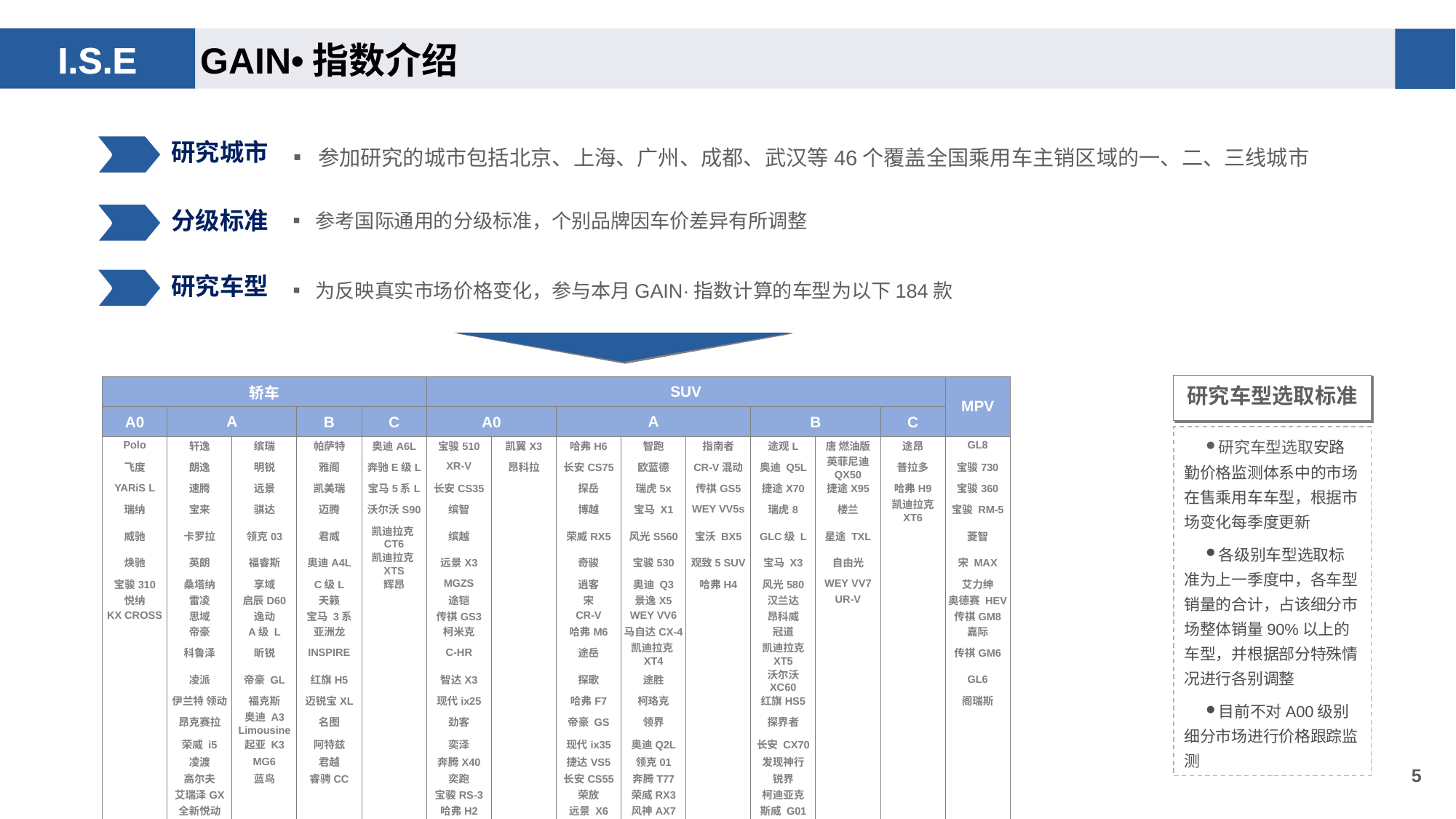

GAIN•指数介绍

▪ 参加研究的城市包括北京、上海、广州、成都、武汉等46个覆盖全国乘用车主销区域的一、二、三线城市
研究城市

▪ 参考国际通用的分级标准，个别品牌因车价差异有所调整
分级标准

▪ 为反映真实市场价格变化，参与本月GAIN·指数计算的车型为以下184款
研究车型

研究车型选取标准
| 轿车 |  |  |  |  | SUV |  |  |  |  |  |  |  | MPV |
| --- | --- | --- | --- | --- | --- | --- | --- | --- | --- | --- | --- | --- | --- |
| A0 | A |  | B | C | A0 |  | A |  |  | B |  | C |  |
| Polo | 轩逸 | 缤瑞 | 帕萨特 | 奥迪A6L | 宝骏510 | 凯翼X3 | 哈弗H6 | 智跑 | 指南者 | 途观L | 唐 燃油版 | 途昂 | GL8 |
| 飞度 | 朗逸 | 明锐 | 雅阁 | 奔驰E级L | XR-V | 昂科拉 | 长安CS75 | 欧蓝德 | CR-V混动 | 奥迪 Q5L | 英菲尼迪 QX50 | 普拉多 | 宝骏730 |
| YARiS L | 速腾 | 远景 | 凯美瑞 | 宝马5系L | 长安CS35 |  | 探岳 | 瑞虎5x | 传祺GS5 | 捷途X70 | 捷途X95 | 哈弗H9 | 宝骏360 |
| 瑞纳 | 宝来 | 骐达 | 迈腾 | 沃尔沃S90 | 缤智 |  | 博越 | 宝马 X1 | WEY VV5s | 瑞虎8 | 楼兰 | 凯迪拉克 XT6 | 宝骏 RM-5 |
| 威驰 | 卡罗拉 | 领克03 | 君威 | 凯迪拉克CT6 | 缤越 |  | 荣威RX5 | 风光S560 | 宝沃 BX5 | GLC级 L | 星途 TXL |  | 菱智 |
| 焕驰 | 英朗 | 福睿斯 | 奥迪A4L | 凯迪拉克XTS | 远景X3 |  | 奇骏 | 宝骏530 | 观致5 SUV | 宝马 X3 | 自由光 |  | 宋 MAX |
| 宝骏310 | 桑塔纳 | 享域 | C级L | 辉昂 | MGZS |  | 逍客 | 奥迪 Q3 | 哈弗H4 | 风光580 | WEY VV7 |  | 艾力绅 |
| 悦纳 | 雷凌 | 启辰D60 | 天籁 |  | 途铠 |  | 宋 | 景逸X5 |  | 汉兰达 | UR-V |  | 奥德赛 HEV |
| KX CROSS | 思域 | 逸动 | 宝马 3系 |  | 传祺GS3 |  | CR-V | WEY VV6 |  | 昂科威 |  |  | 传祺GM8 |
|  | 帝豪 | A级 L | 亚洲龙 |  | 柯米克 |  | 哈弗M6 | 马自达CX-4 |  | 冠道 |  |  | 嘉际 |
|  | 科鲁泽 | 昕锐 | INSPIRE |  | C-HR |  | 途岳 | 凯迪拉克XT4 |  | 凯迪拉克 XT5 |  |  | 传祺GM6 |
|  | 凌派 | 帝豪 GL | 红旗H5 |  | 智达X3 |  | 探歌 | 途胜 |  | 沃尔沃 XC60 |  |  | GL6 |
|  | 伊兰特 领动 | 福克斯 | 迈锐宝XL |  | 现代ix25 |  | 哈弗F7 | 柯珞克 |  | 红旗HS5 |  |  | 阁瑞斯 |
|  | 昂克赛拉 | 奥迪 A3 Limousine | 名图 |  | 劲客 |  | 帝豪 GS | 领界 |  | 探界者 |  |  |  |
|  | 荣威 i5 | 起亚 K3 | 阿特兹 |  | 奕泽 |  | 现代ix35 | 奥迪Q2L |  | 长安 CX70 |  |  |  |
|  | 凌渡 | MG6 | 君越 |  | 奔腾X40 |  | 捷达VS5 | 领克01 |  | 发现神行 |  |  |  |
|  | 高尔夫 | 蓝鸟 | 睿骋CC |  | 奕跑 |  | 长安CS55 | 奔腾T77 |  | 锐界 |  |  |  |
|  | 艾瑞泽GX |  |  |  | 宝骏RS-3 |  | 荣放 | 荣威RX3 |  | 柯迪亚克 |  |  |  |
|  | 全新悦动 |  |  |  | 哈弗H2 |  | 远景 X6 | 风神AX7 |  | 斯威 G01 |  |  |  |
|  | 菲斯塔 |  |  |  | 启辰T60 |  | 传祺GS4 | GLA级 |  | 传祺GS8 |  |  |  |
研究车型选取安路勤价格监测体系中的市场在售乘用车车型，根据市场变化每季度更新
各级别车型选取标准为上一季度中，各车型销量的合计，占该细分市场整体销量90%以上的车型，并根据部分特殊情况进行各别调整
目前不对A00级别细分市场进行价格跟踪监测
5